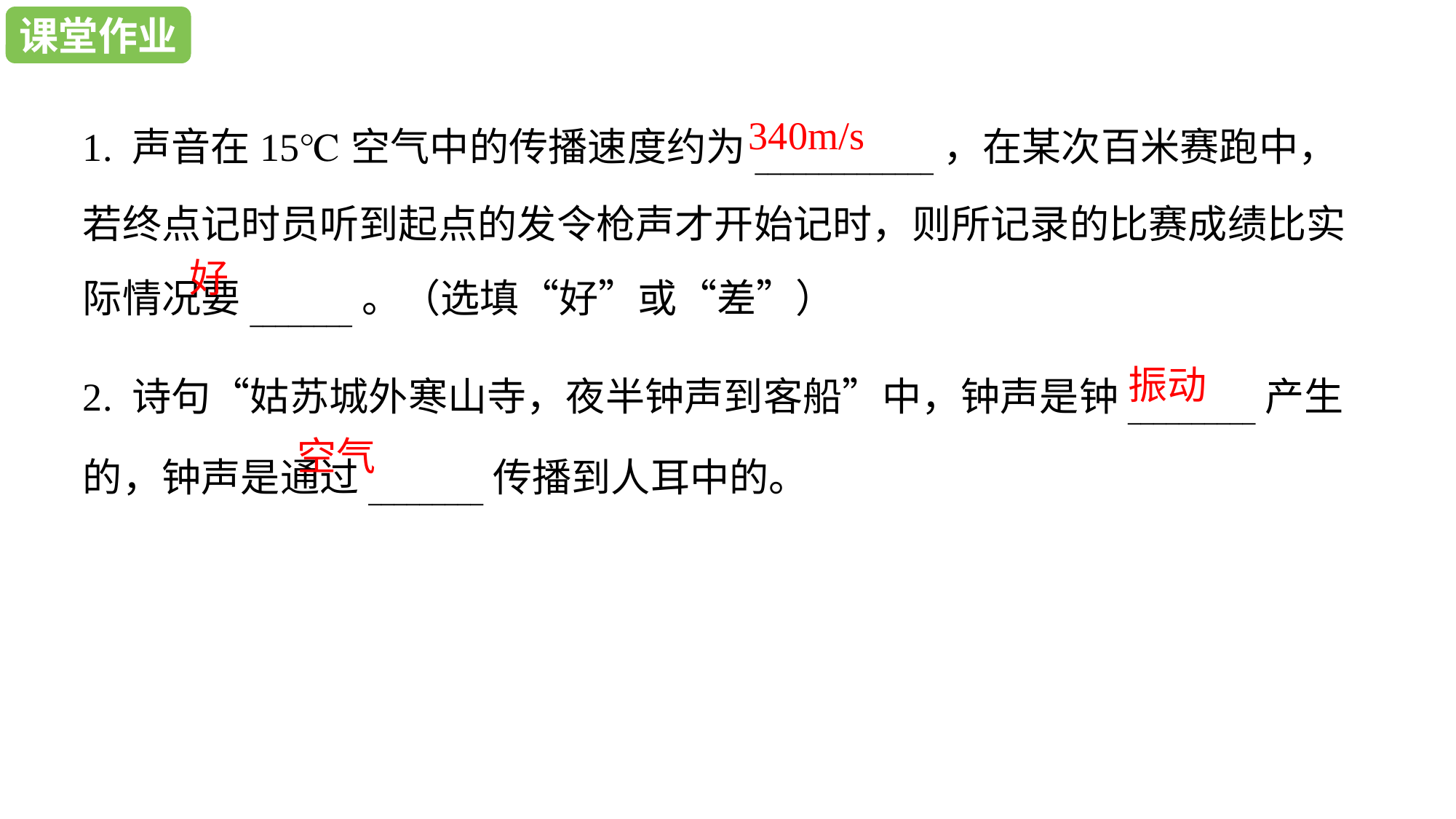

课堂作业
课堂作业
1. 声音在15℃空气中的传播速度约为______________，在某次百米赛跑中，若终点记时员听到起点的发令枪声才开始记时，则所记录的比赛成绩比实际情况要________。（选填“好”或“差”）
340m/s
好
2. 诗句“姑苏城外寒山寺，夜半钟声到客船”中，钟声是钟__________产生的，钟声是通过_________传播到人耳中的。
振动
空气